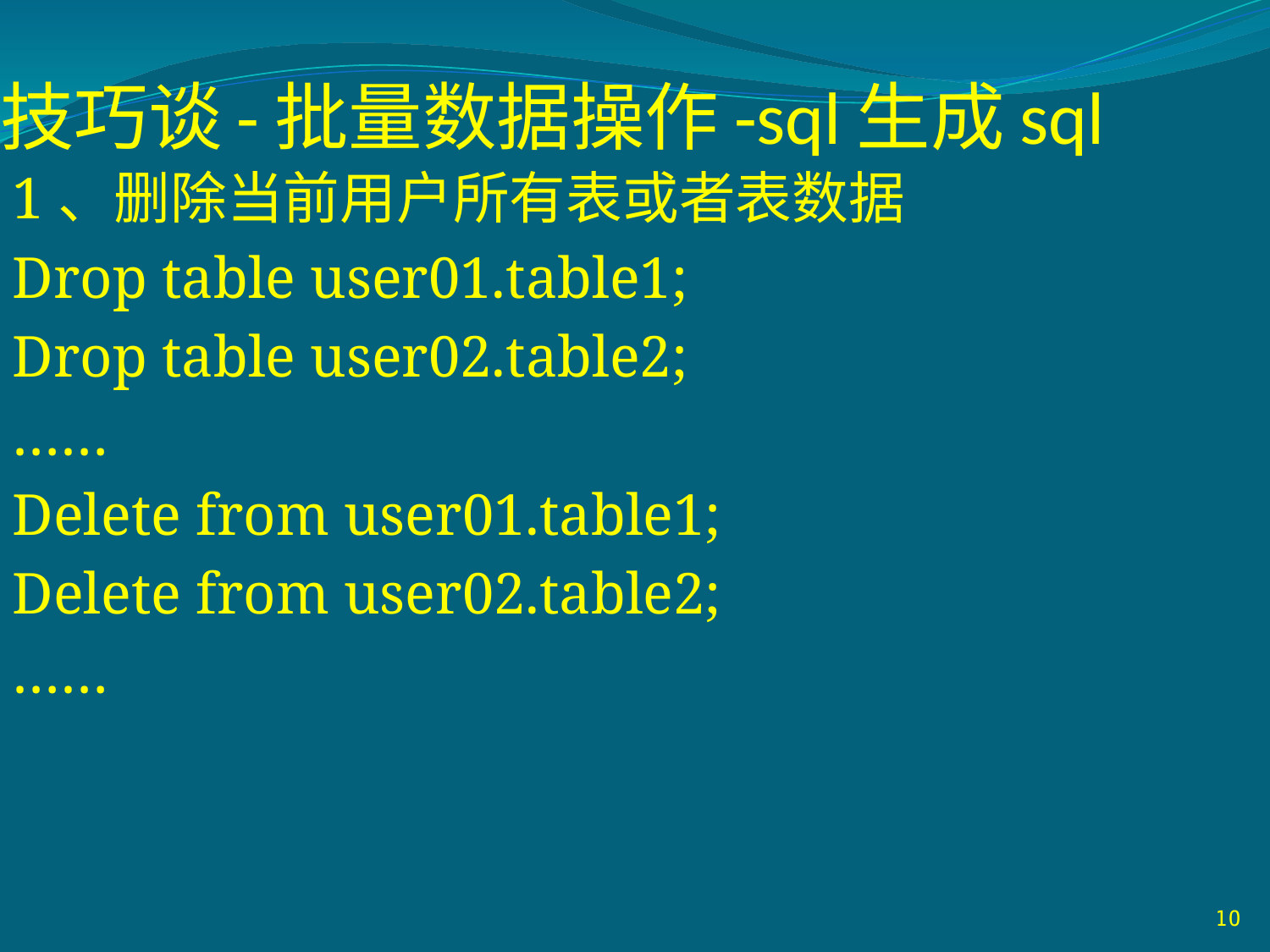

# 技巧谈-批量数据操作-sql生成sql
1、删除当前用户所有表或者表数据
Drop table user01.table1;
Drop table user02.table2;
……
Delete from user01.table1;
Delete from user02.table2;
……

10